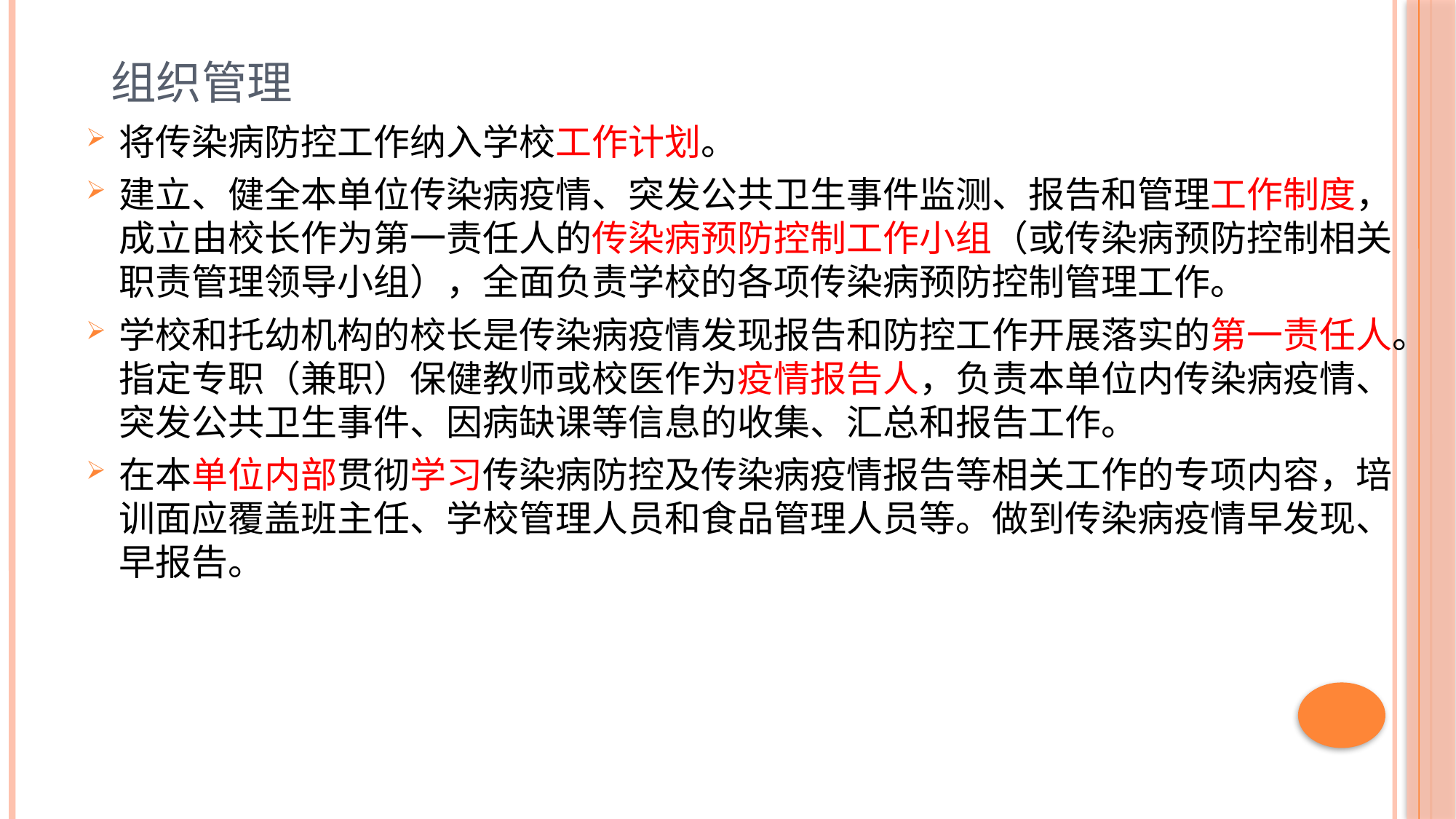

# 组织管理
将传染病防控工作纳入学校工作计划。
建立、健全本单位传染病疫情、突发公共卫生事件监测、报告和管理工作制度，成立由校长作为第一责任人的传染病预防控制工作小组（或传染病预防控制相关职责管理领导小组），全面负责学校的各项传染病预防控制管理工作。
学校和托幼机构的校长是传染病疫情发现报告和防控工作开展落实的第一责任人。指定专职（兼职）保健教师或校医作为疫情报告人，负责本单位内传染病疫情、 突发公共卫生事件、因病缺课等信息的收集、汇总和报告工作。
在本单位内部贯彻学习传染病防控及传染病疫情报告等相关工作的专项内容，培训面应覆盖班主任、学校管理人员和食品管理人员等。做到传染病疫情早发现、早报告。